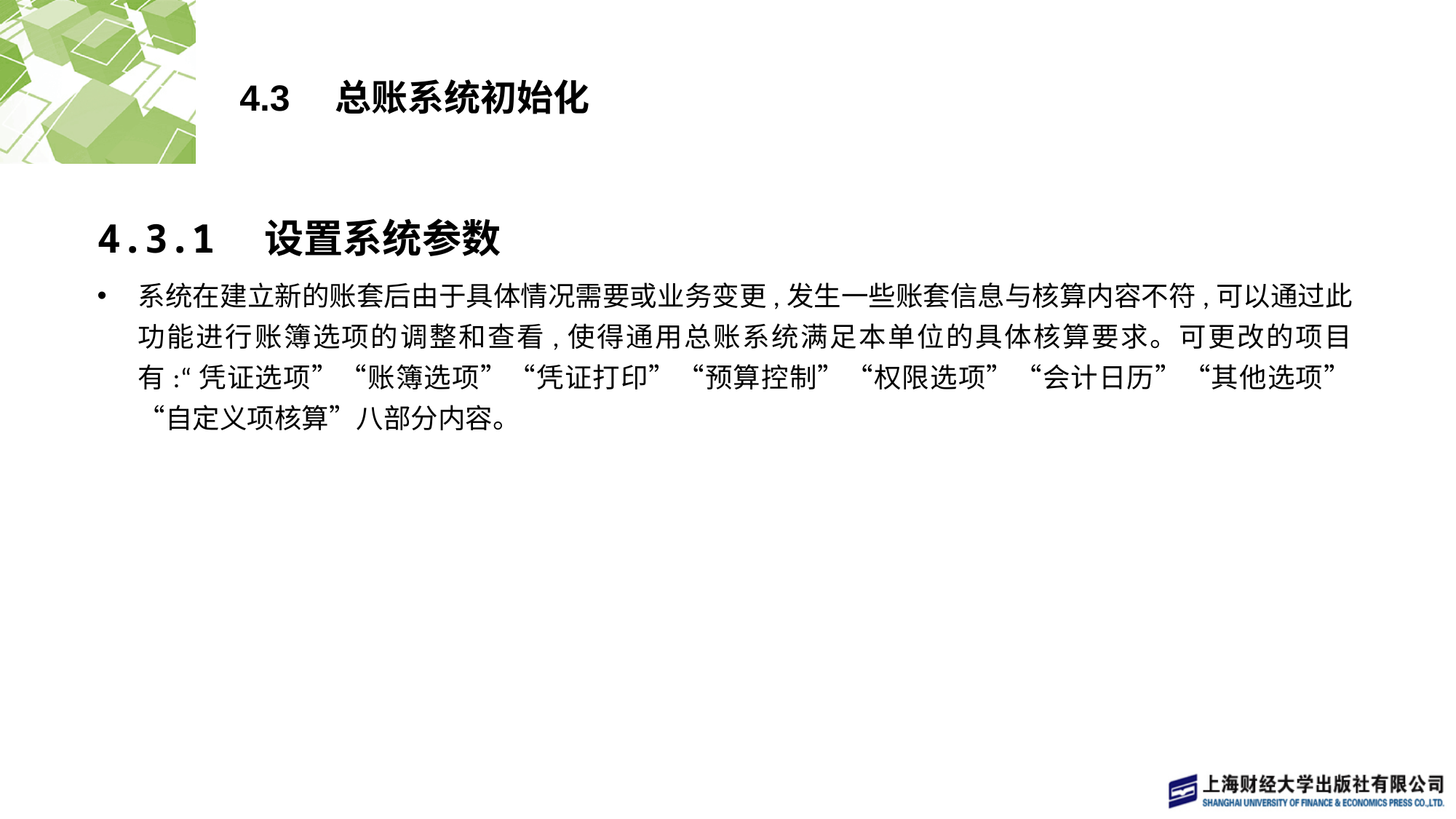

# 4.3　总账系统初始化
4.3.1　设置系统参数
系统在建立新的账套后由于具体情况需要或业务变更,发生一些账套信息与核算内容不符,可以通过此功能进行账簿选项的调整和查看,使得通用总账系统满足本单位的具体核算要求。可更改的项目有:“凭证选项”“账簿选项”“凭证打印”“预算控制”“权限选项”“会计日历”“其他选项”“自定义项核算”八部分内容。